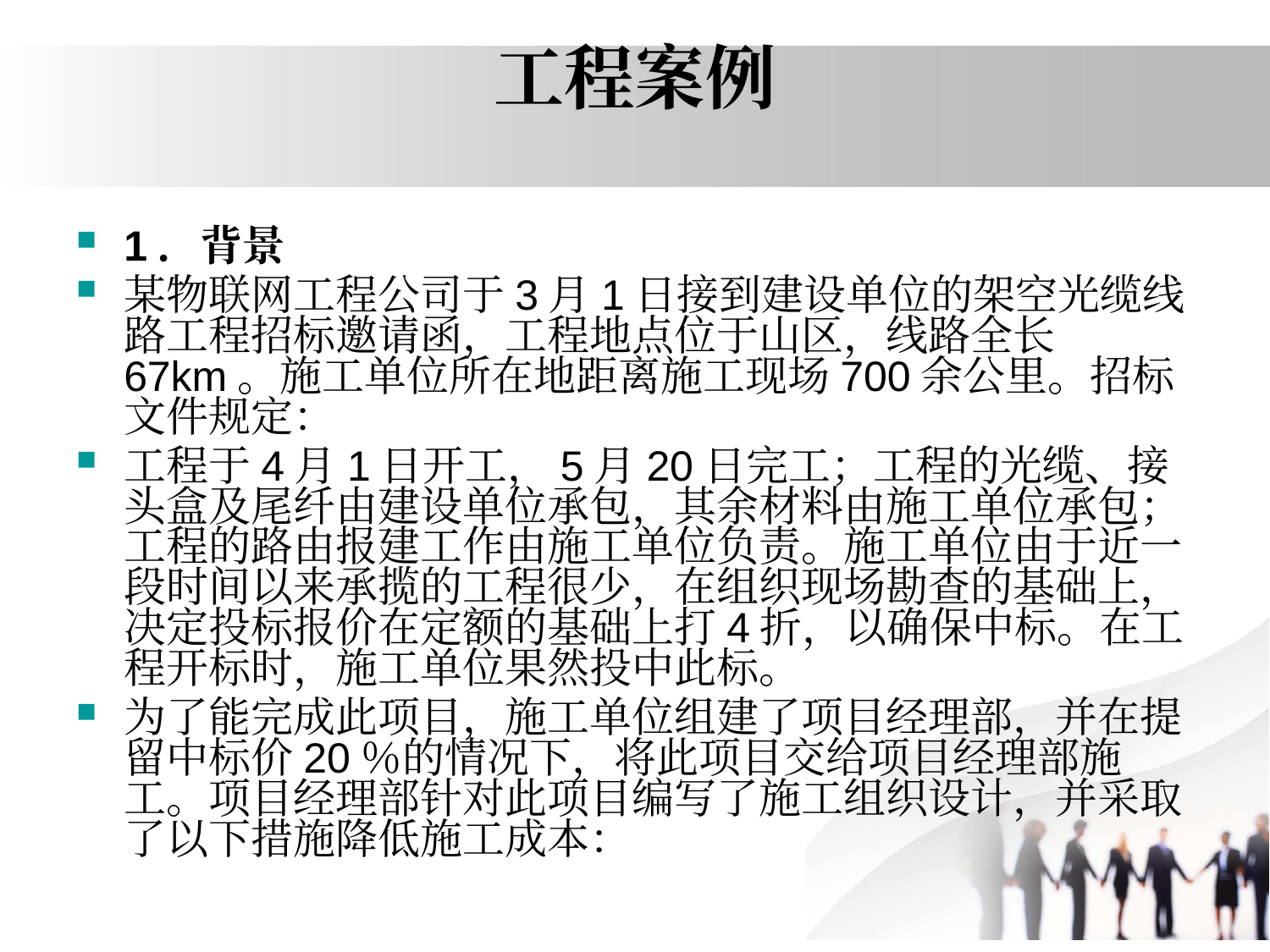

# 工程案例
1．背景
某物联网工程公司于3月1日接到建设单位的架空光缆线路工程招标邀请函，工程地点位于山区，线路全长67km。施工单位所在地距离施工现场700余公里。招标文件规定：
工程于4月1日开工，5月20日完工；工程的光缆、接头盒及尾纤由建设单位承包，其余材料由施工单位承包；工程的路由报建工作由施工单位负责。施工单位由于近一段时间以来承揽的工程很少，在组织现场勘查的基础上，决定投标报价在定额的基础上打4折，以确保中标。在工程开标时，施工单位果然投中此标。
为了能完成此项目，施工单位组建了项目经理部，并在提留中标价20％的情况下，将此项目交给项目经理部施工。项目经理部针对此项目编写了施工组织设计，并采取了以下措施降低施工成本：